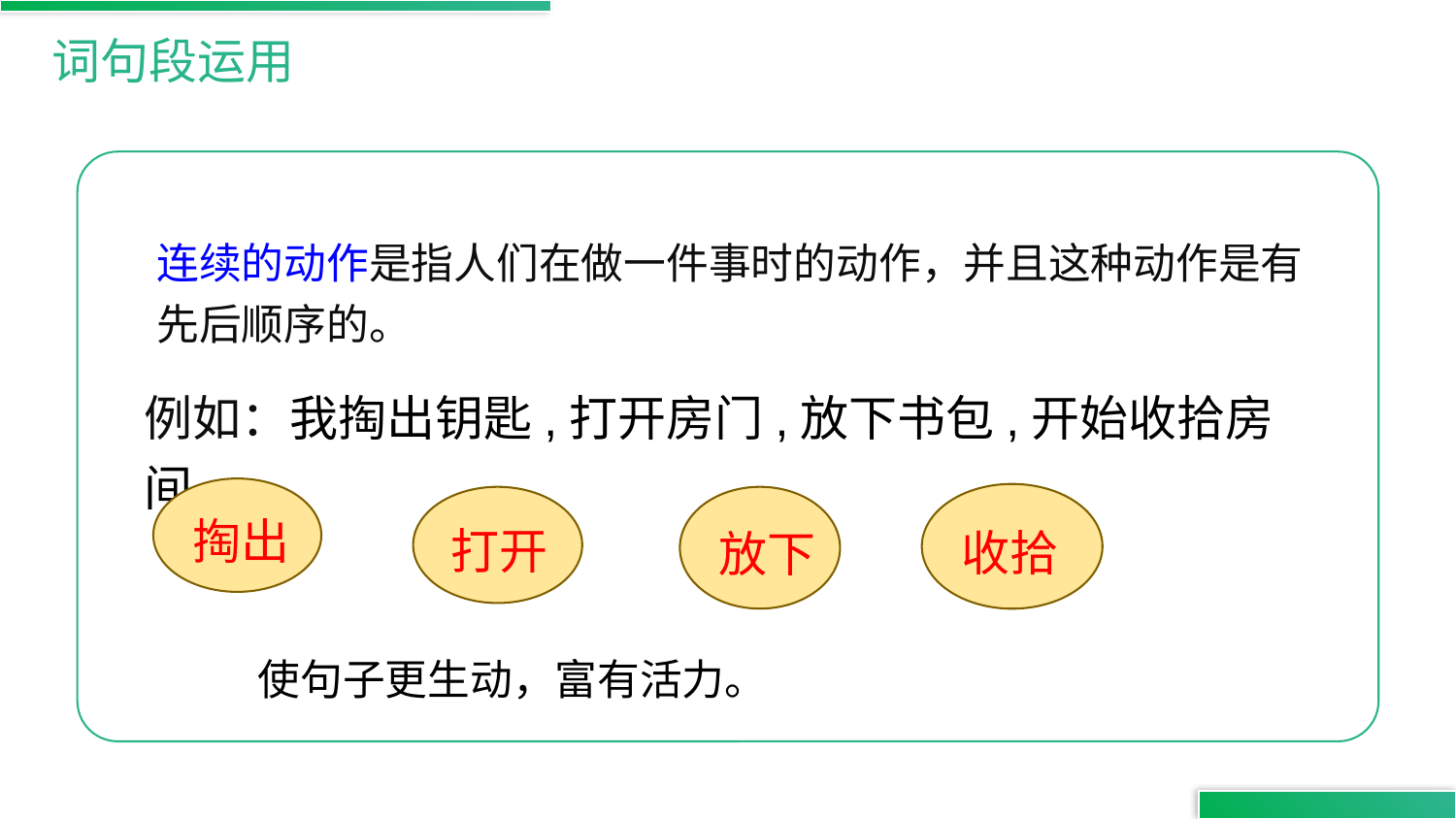

词句段运用
连续的动作是指人们在做一件事时的动作，并且这种动作是有先后顺序的。
例如：我掏出钥匙,打开房门,放下书包,开始收拾房间。

掏出

收拾

放下

打开
使句子更生动，富有活力。